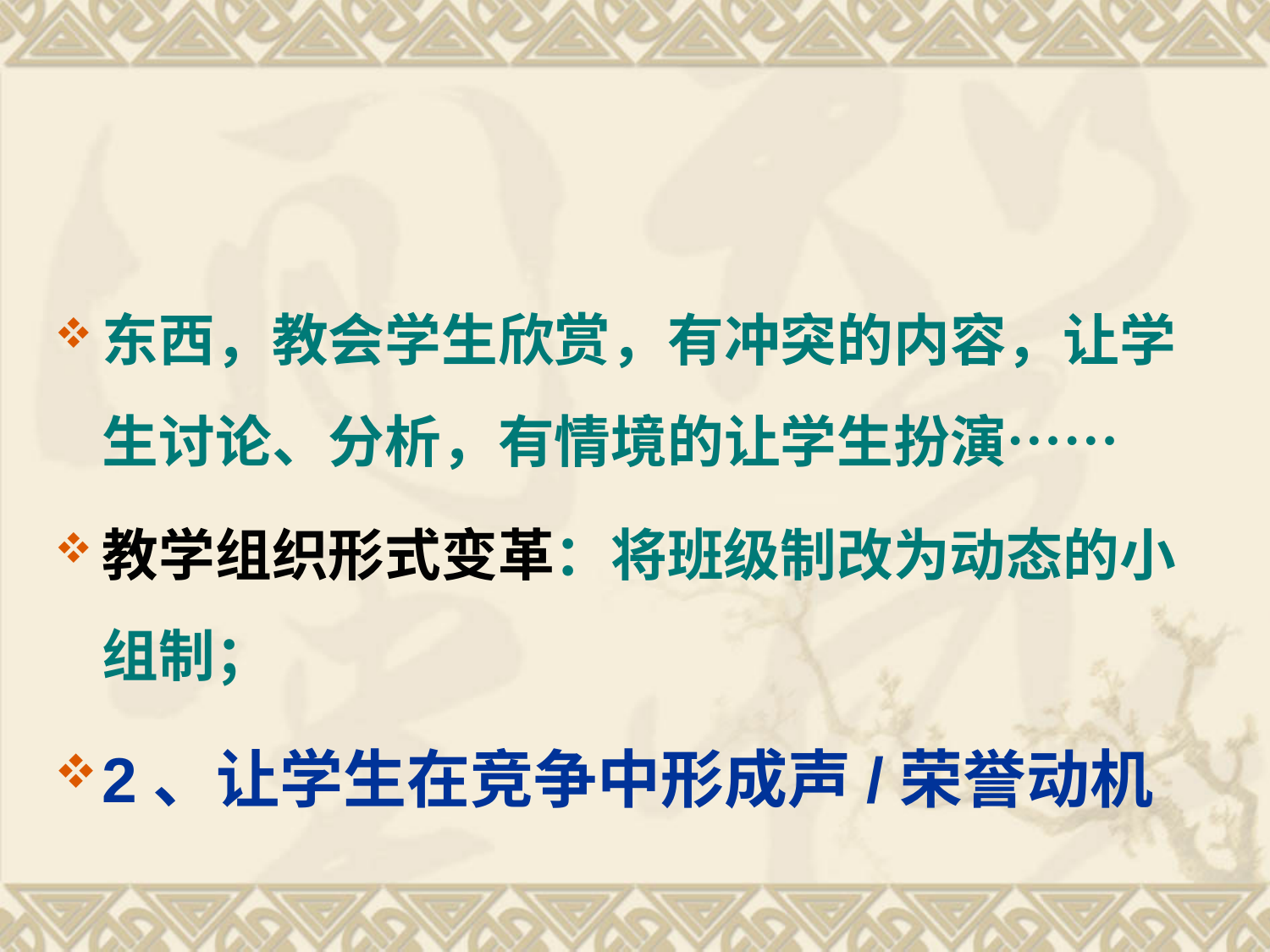

#
东西，教会学生欣赏，有冲突的内容，让学生讨论、分析，有情境的让学生扮演……
教学组织形式变革：将班级制改为动态的小组制；
2、让学生在竞争中形成声/荣誉动机